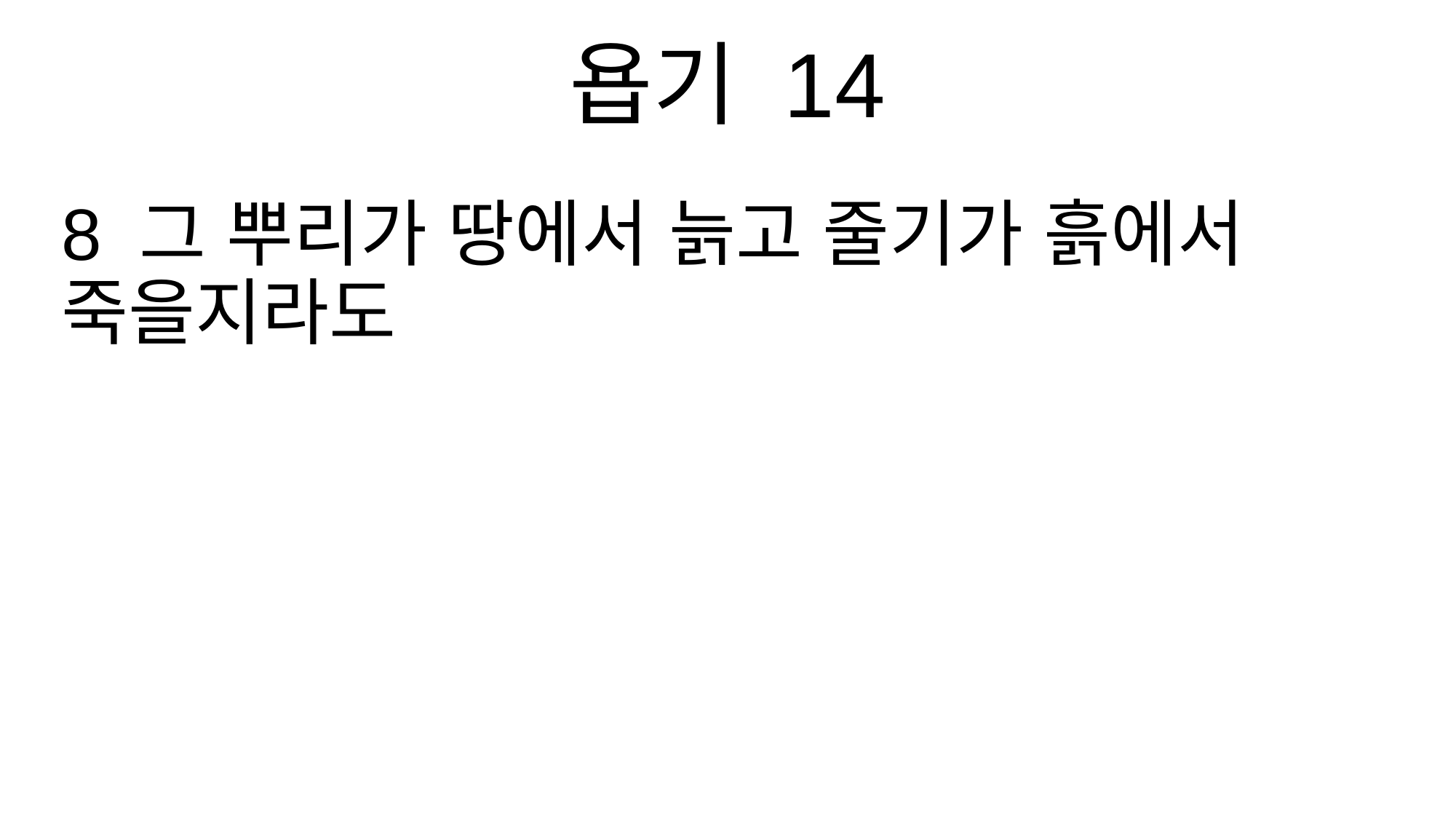

욥기 14
8 그 뿌리가 땅에서 늙고 줄기가 흙에서 죽을지라도